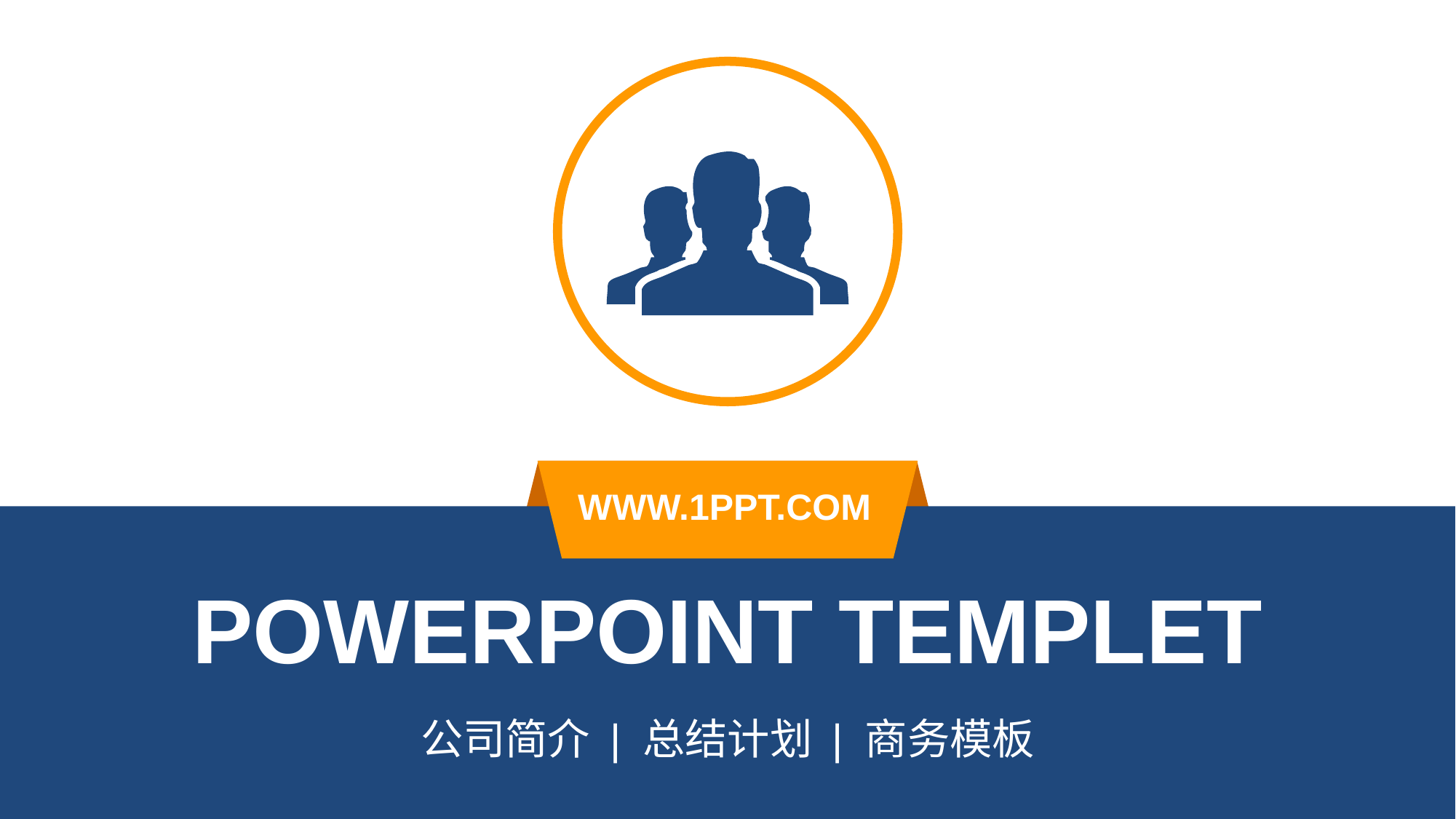

WWW.1PPT.COM

POWERPOINT TEMPLET
公司简介 | 总结计划 | 商务模板